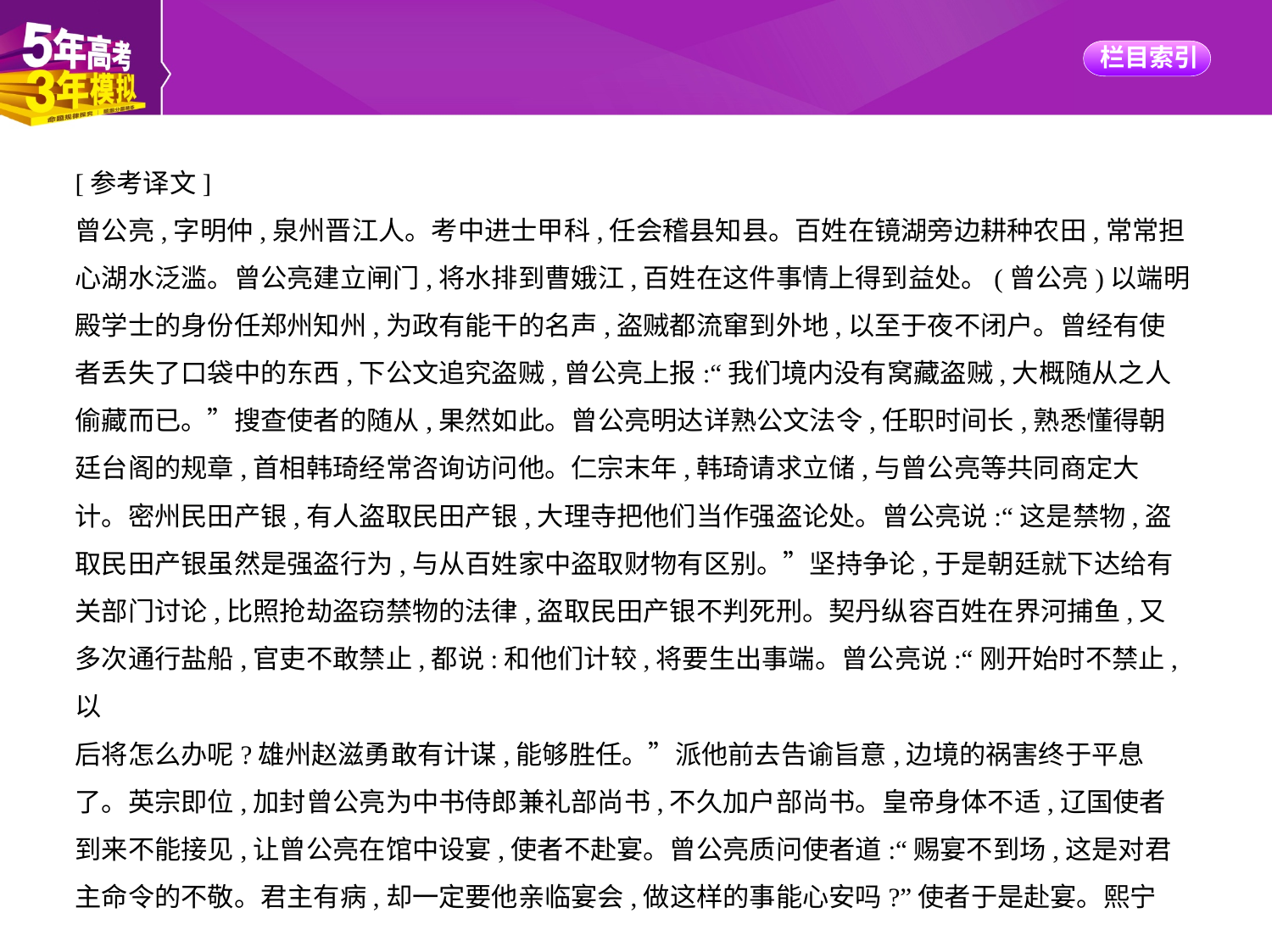

[参考译文]
曾公亮,字明仲,泉州晋江人。考中进士甲科,任会稽县知县。百姓在镜湖旁边耕种农田,常常担
心湖水泛滥。曾公亮建立闸门,将水排到曹娥江,百姓在这件事情上得到益处。(曾公亮)以端明
殿学士的身份任郑州知州,为政有能干的名声,盗贼都流窜到外地,以至于夜不闭户。曾经有使
者丢失了口袋中的东西,下公文追究盗贼,曾公亮上报:“我们境内没有窝藏盗贼,大概随从之人
偷藏而已。”搜查使者的随从,果然如此。曾公亮明达详熟公文法令,任职时间长,熟悉懂得朝
廷台阁的规章,首相韩琦经常咨询访问他。仁宗末年,韩琦请求立储,与曾公亮等共同商定大
计。密州民田产银,有人盗取民田产银,大理寺把他们当作强盗论处。曾公亮说:“这是禁物,盗
取民田产银虽然是强盗行为,与从百姓家中盗取财物有区别。”坚持争论,于是朝廷就下达给有
关部门讨论,比照抢劫盗窃禁物的法律,盗取民田产银不判死刑。契丹纵容百姓在界河捕鱼,又
多次通行盐船,官吏不敢禁止,都说:和他们计较,将要生出事端。曾公亮说:“刚开始时不禁止,以
后将怎么办呢?雄州赵滋勇敢有计谋,能够胜任。”派他前去告谕旨意,边境的祸害终于平息
了。英宗即位,加封曾公亮为中书侍郎兼礼部尚书,不久加户部尚书。皇帝身体不适,辽国使者
到来不能接见,让曾公亮在馆中设宴,使者不赴宴。曾公亮质问使者道:“赐宴不到场,这是对君
主命令的不敬。君主有病,却一定要他亲临宴会,做这样的事能心安吗?”使者于是赴宴。熙宁